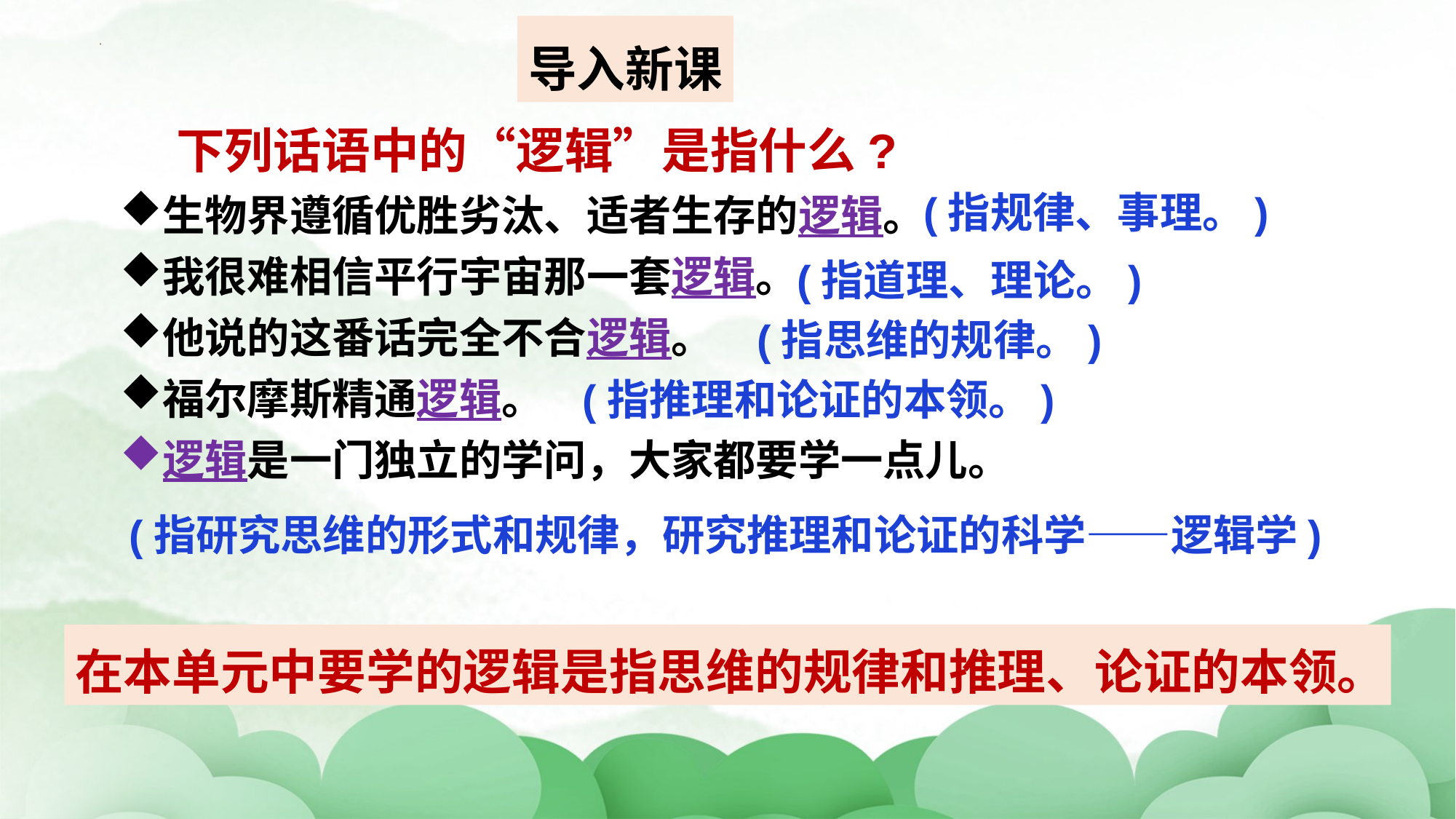

导入新课
    下列话语中的“逻辑”是指什么?
生物界遵循优胜劣汰、适者生存的逻辑。
我很难相信平行宇宙那一套逻辑。
他说的这番话完全不合逻辑。
福尔摩斯精通逻辑。
逻辑是一门独立的学问，大家都要学一点儿。

(指规律、事理。)
(指道理、理论。)
(指思维的规律。)
(指推理和论证的本领。)
(指研究思维的形式和规律，研究推理和论证的科学——逻辑学)
在本单元中要学的逻辑是指思维的规律和推理、论证的本领。